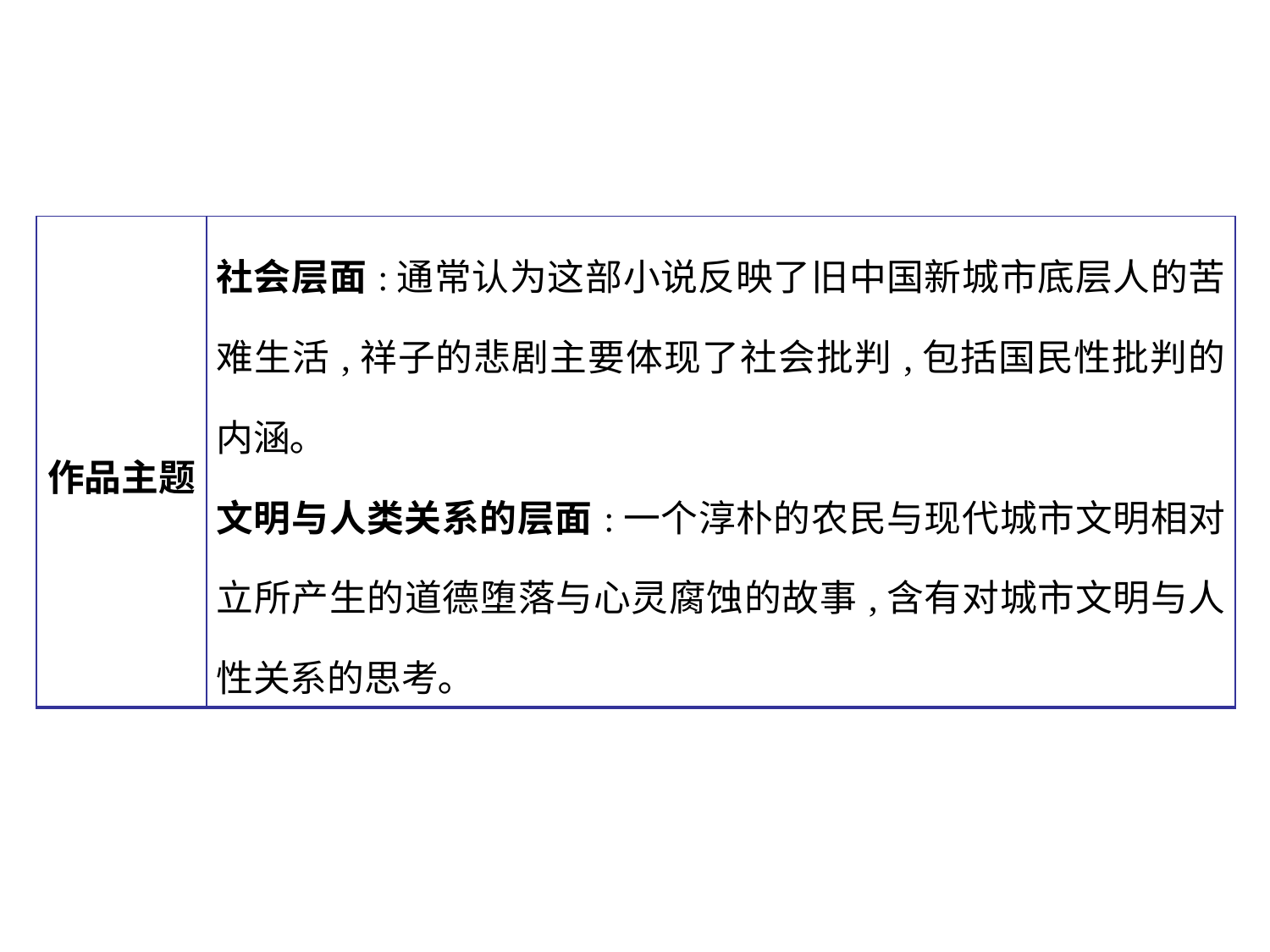

| 作品主题 | 社会层面:通常认为这部小说反映了旧中国新城市底层人的苦难生活,祥子的悲剧主要体现了社会批判,包括国民性批判的内涵｡ 文明与人类关系的层面:一个淳朴的农民与现代城市文明相对立所产生的道德堕落与心灵腐蚀的故事,含有对城市文明与人性关系的思考｡ |
| --- | --- |